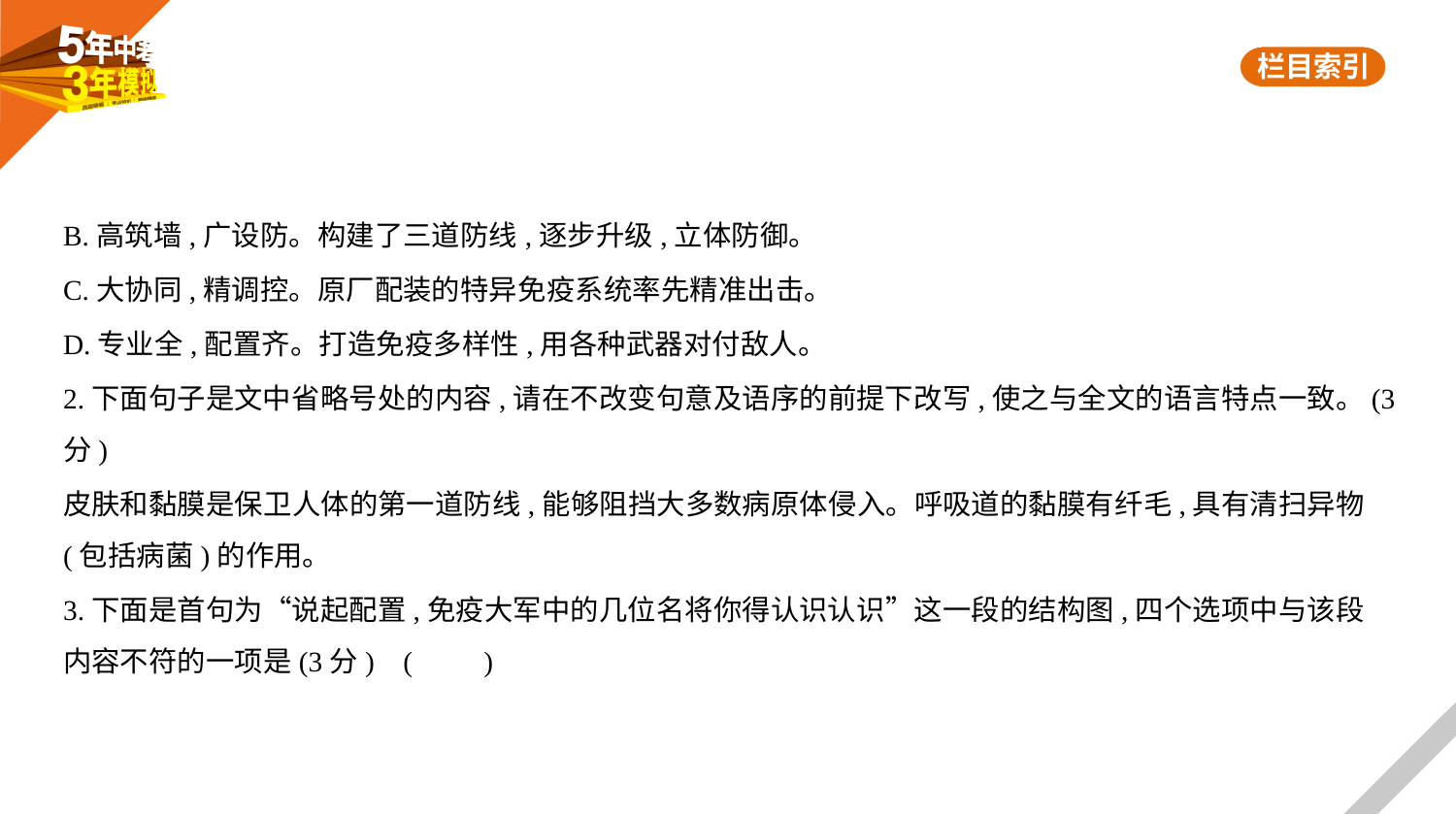

B.高筑墙,广设防。构建了三道防线,逐步升级,立体防御。
C.大协同,精调控。原厂配装的特异免疫系统率先精准出击。
D.专业全,配置齐。打造免疫多样性,用各种武器对付敌人。
2.下面句子是文中省略号处的内容,请在不改变句意及语序的前提下改写,使之与全文的语言特点一致。(3分)
皮肤和黏膜是保卫人体的第一道防线,能够阻挡大多数病原体侵入。呼吸道的黏膜有纤毛,具有清扫异物
(包括病菌)的作用。
3.下面是首句为“说起配置,免疫大军中的几位名将你得认识认识”这一段的结构图,四个选项中与该段
内容不符的一项是(3分) (　　)